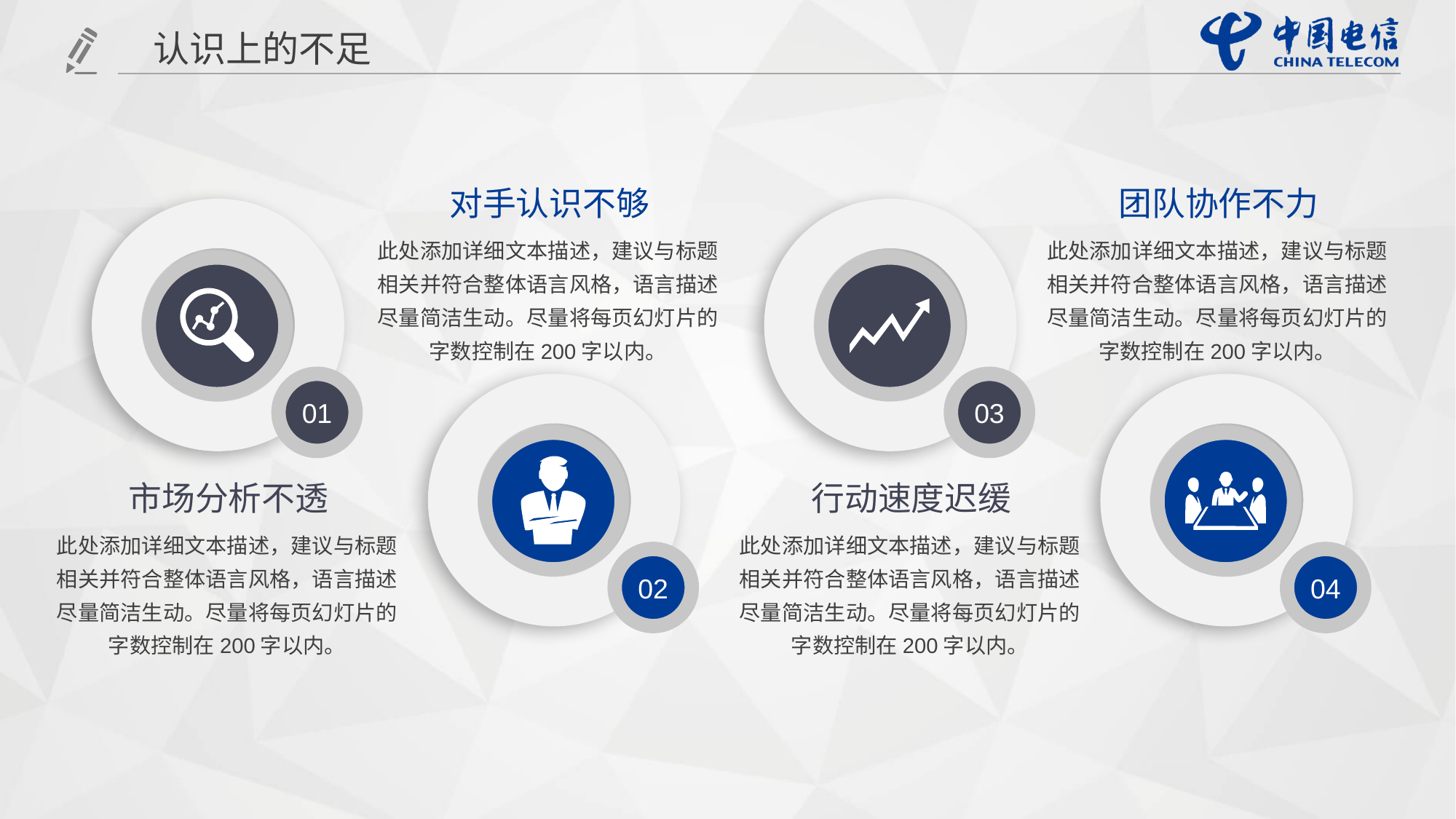

认识上的不足

对手认识不够
此处添加详细文本描述，建议与标题相关并符合整体语言风格，语言描述尽量简洁生动。尽量将每页幻灯片的字数控制在200字以内。
团队协作不力
此处添加详细文本描述，建议与标题相关并符合整体语言风格，语言描述尽量简洁生动。尽量将每页幻灯片的字数控制在200字以内。

01

03

02

04

市场分析不透
此处添加详细文本描述，建议与标题相关并符合整体语言风格，语言描述尽量简洁生动。尽量将每页幻灯片的字数控制在200字以内。
行动速度迟缓
此处添加详细文本描述，建议与标题相关并符合整体语言风格，语言描述尽量简洁生动。尽量将每页幻灯片的字数控制在200字以内。